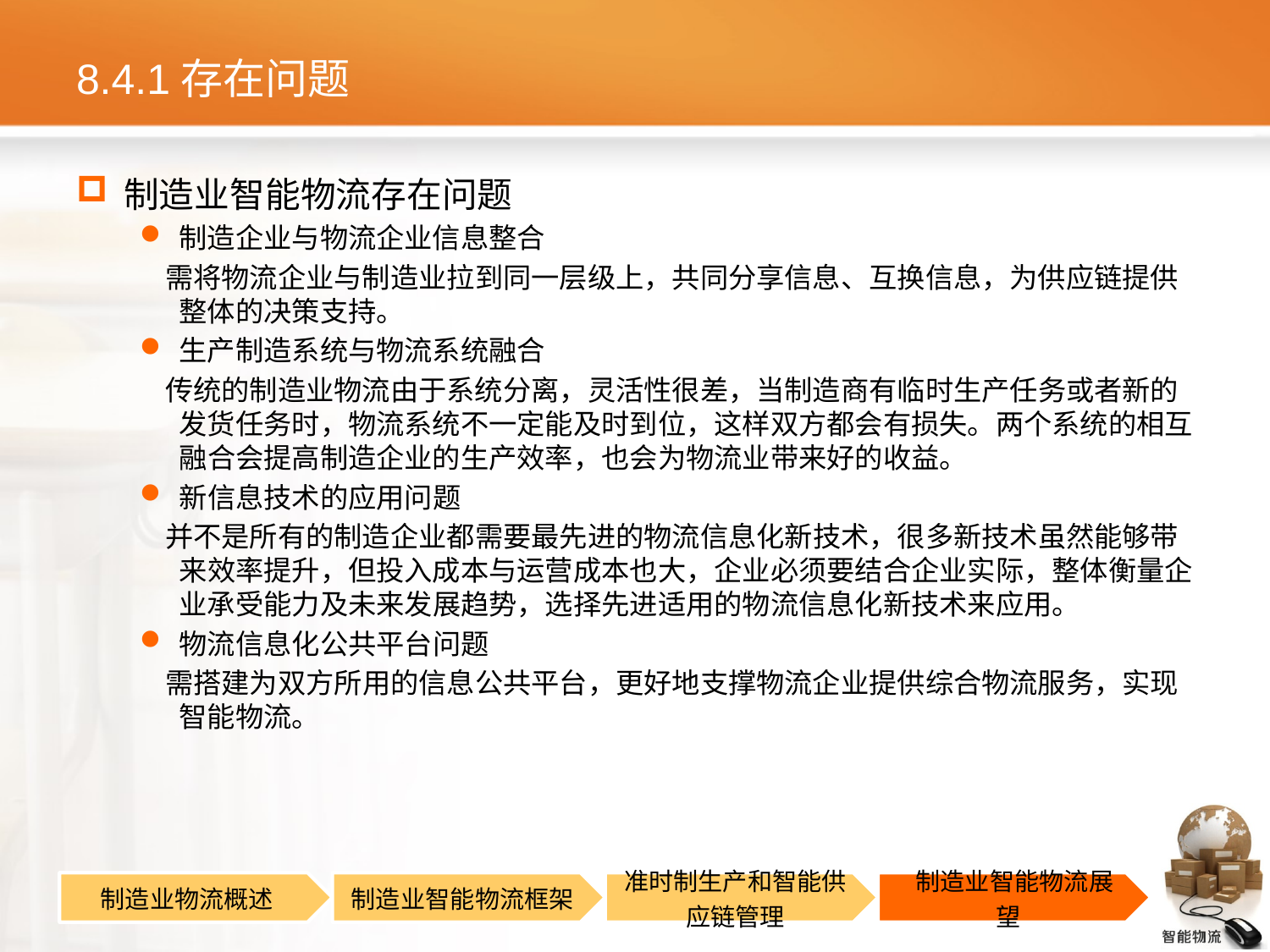

# 8.4.1存在问题
制造业智能物流存在问题
制造企业与物流企业信息整合
   需将物流企业与制造业拉到同一层级上，共同分享信息、互换信息，为供应链提供整体的决策支持。
生产制造系统与物流系统融合
   传统的制造业物流由于系统分离，灵活性很差，当制造商有临时生产任务或者新的发货任务时，物流系统不一定能及时到位，这样双方都会有损失。两个系统的相互融合会提高制造企业的生产效率，也会为物流业带来好的收益。
新信息技术的应用问题
   并不是所有的制造企业都需要最先进的物流信息化新技术，很多新技术虽然能够带来效率提升，但投入成本与运营成本也大，企业必须要结合企业实际，整体衡量企业承受能力及未来发展趋势，选择先进适用的物流信息化新技术来应用。
物流信息化公共平台问题
   需搭建为双方所用的信息公共平台，更好地支撑物流企业提供综合物流服务，实现智能物流。